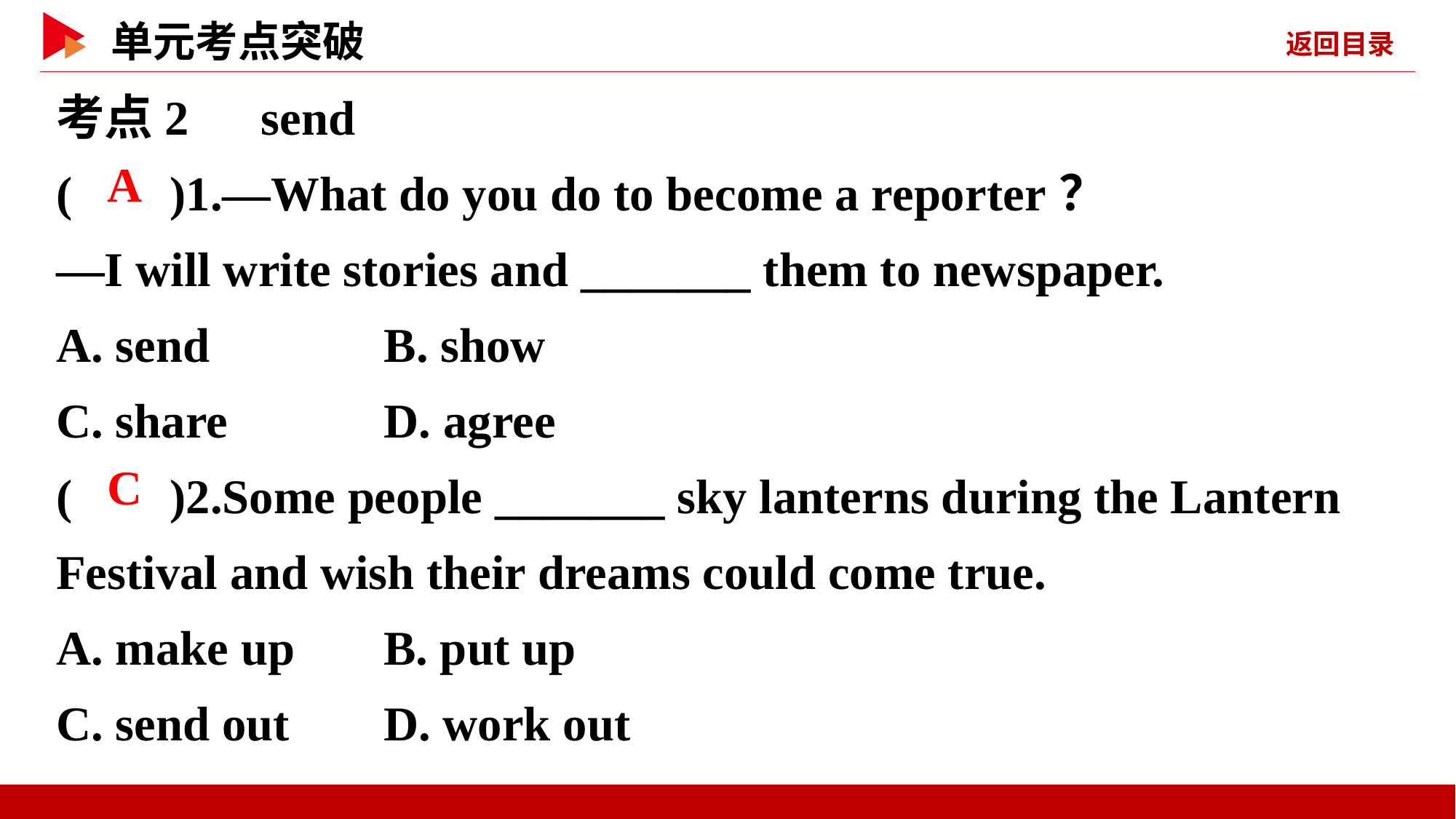

考点2　send
(        )1.—What do you do to become a reporter？
—I will write stories and _______ them to newspaper.
A. send	         B. show
C. share	         D. agree
(        )2.Some people _______ sky lanterns during the Lantern Festival and wish their dreams could come true.
A. make up	B. put up
C. send out	D. work out
   A
   C